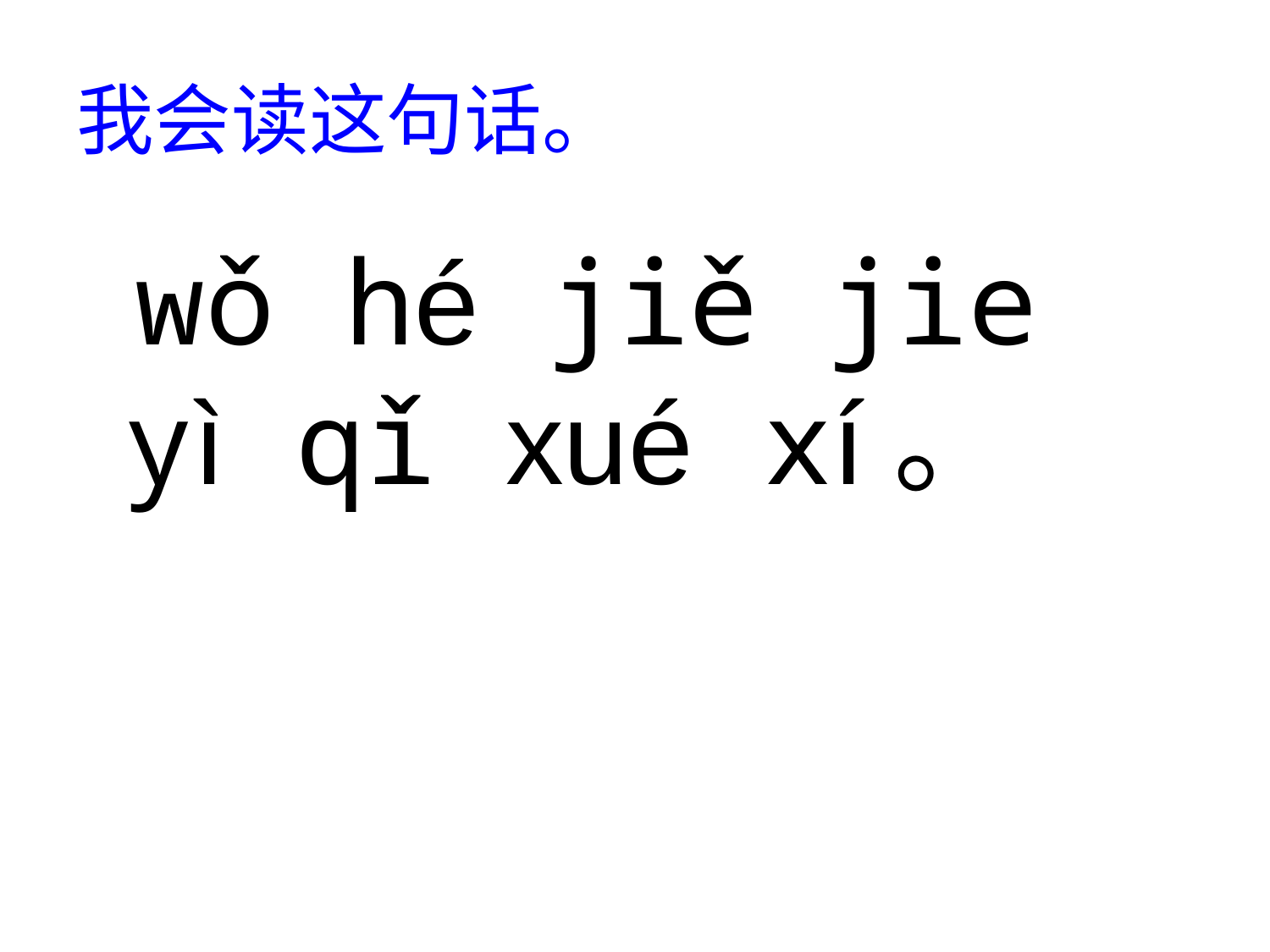

# 我会读这句话。
  wǒ hé jiě jie yì qǐ xué xí。